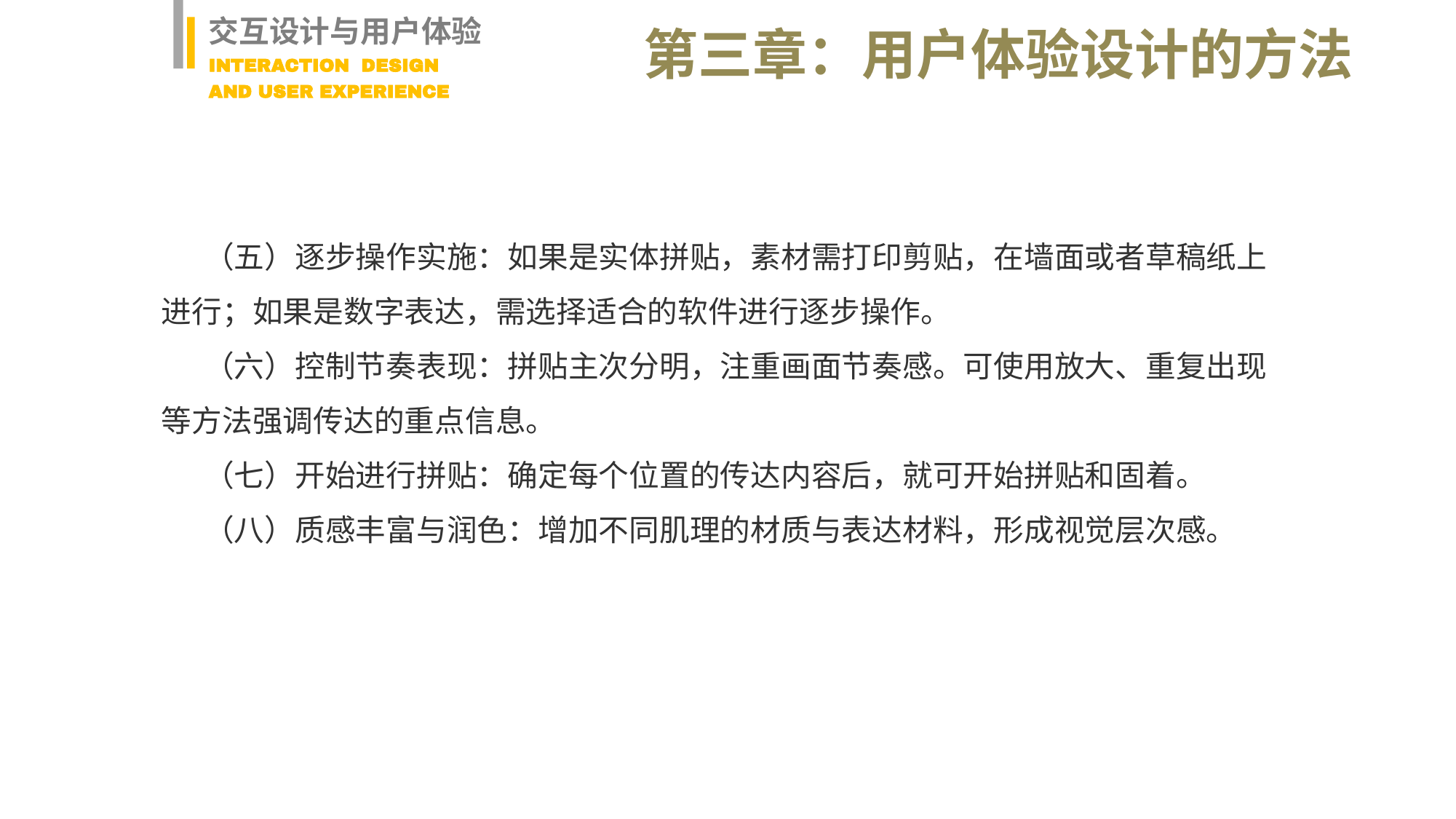

交互设计与用户体验
INTERACTION  DESIGN
AND USER EXPERIENCE
第三章：用户体验设计的方法

（五）逐步操作实施：如果是实体拼贴，素材需打印剪贴，在墙面或者草稿纸上进行；如果是数字表达，需选择适合的软件进行逐步操作。
（六）控制节奏表现：拼贴主次分明，注重画面节奏感。可使用放大、重复出现等方法强调传达的重点信息。
（七）开始进行拼贴：确定每个位置的传达内容后，就可开始拼贴和固着。
（八）质感丰富与润色：增加不同肌理的材质与表达材料，形成视觉层次感。